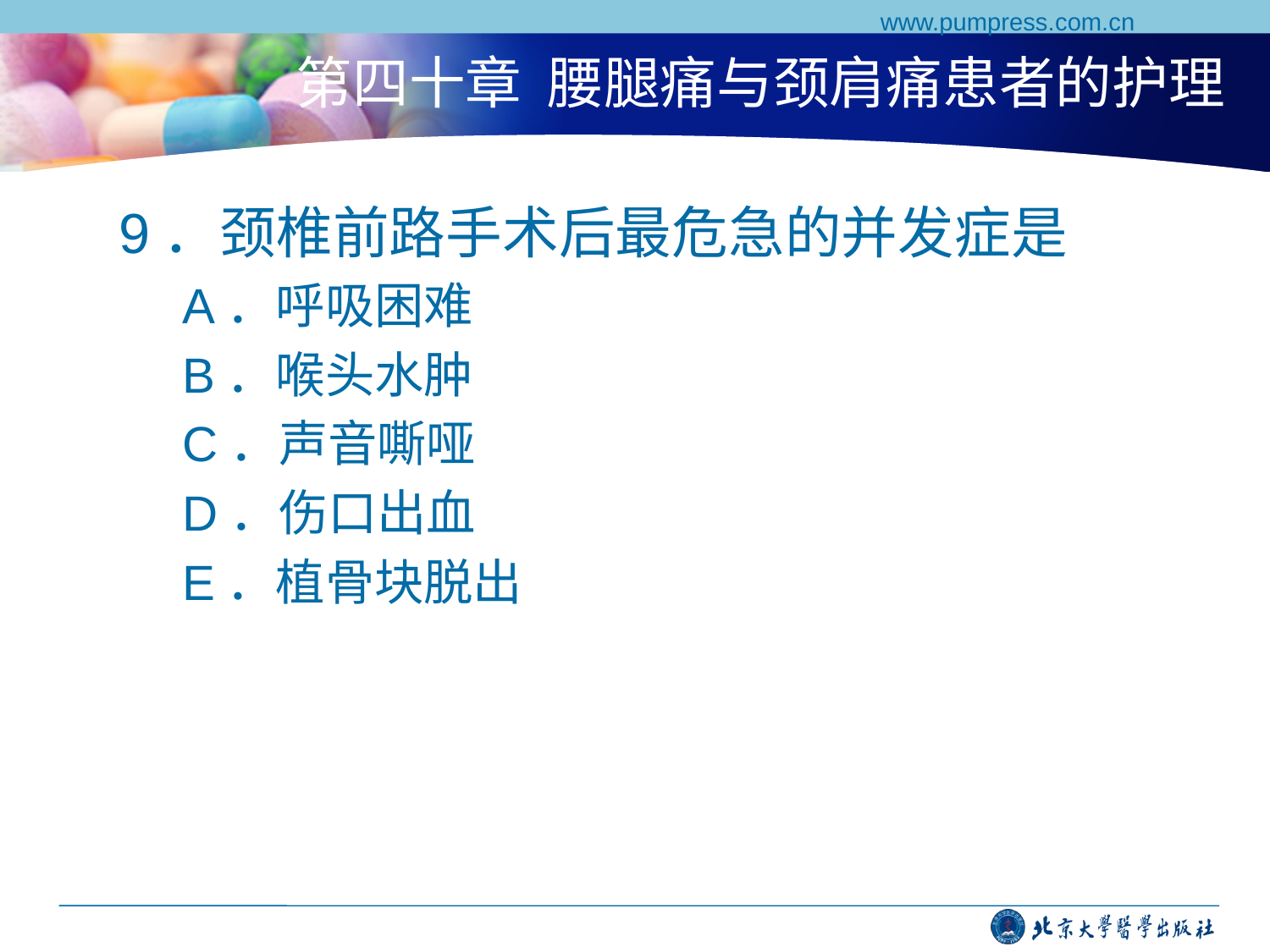

www.pumpress.com.cn
# 第四十章  腰腿痛与颈肩痛患者的护理
9．颈椎前路手术后最危急的并发症是
A．呼吸困难
B．喉头水肿
C．声音嘶哑
D．伤口出血
E．植骨块脱出